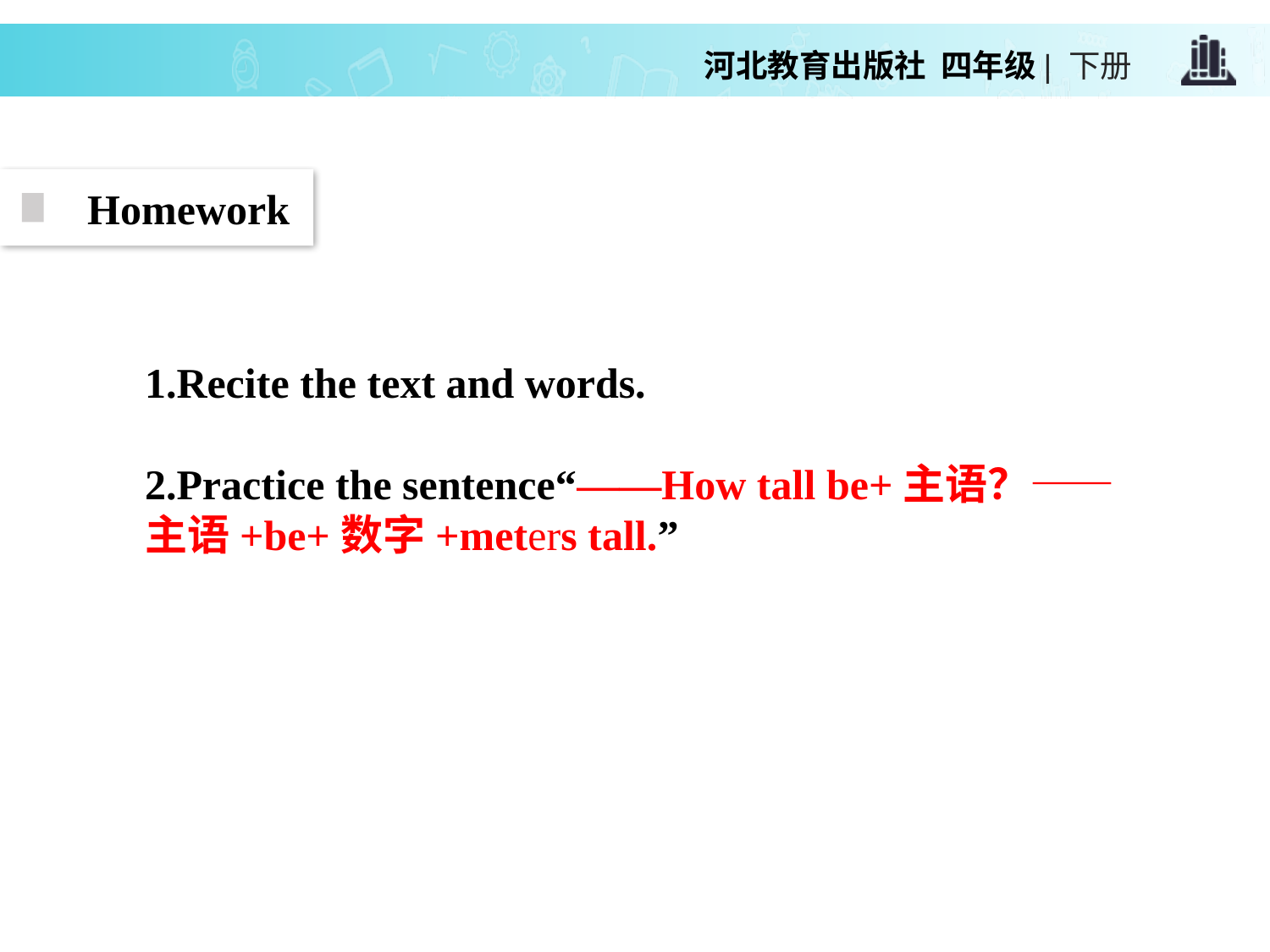

Homework

1.Recite the text and words.

2.Practice the sentence“——How tall be+主语？——主语+be+数字+meters tall.”